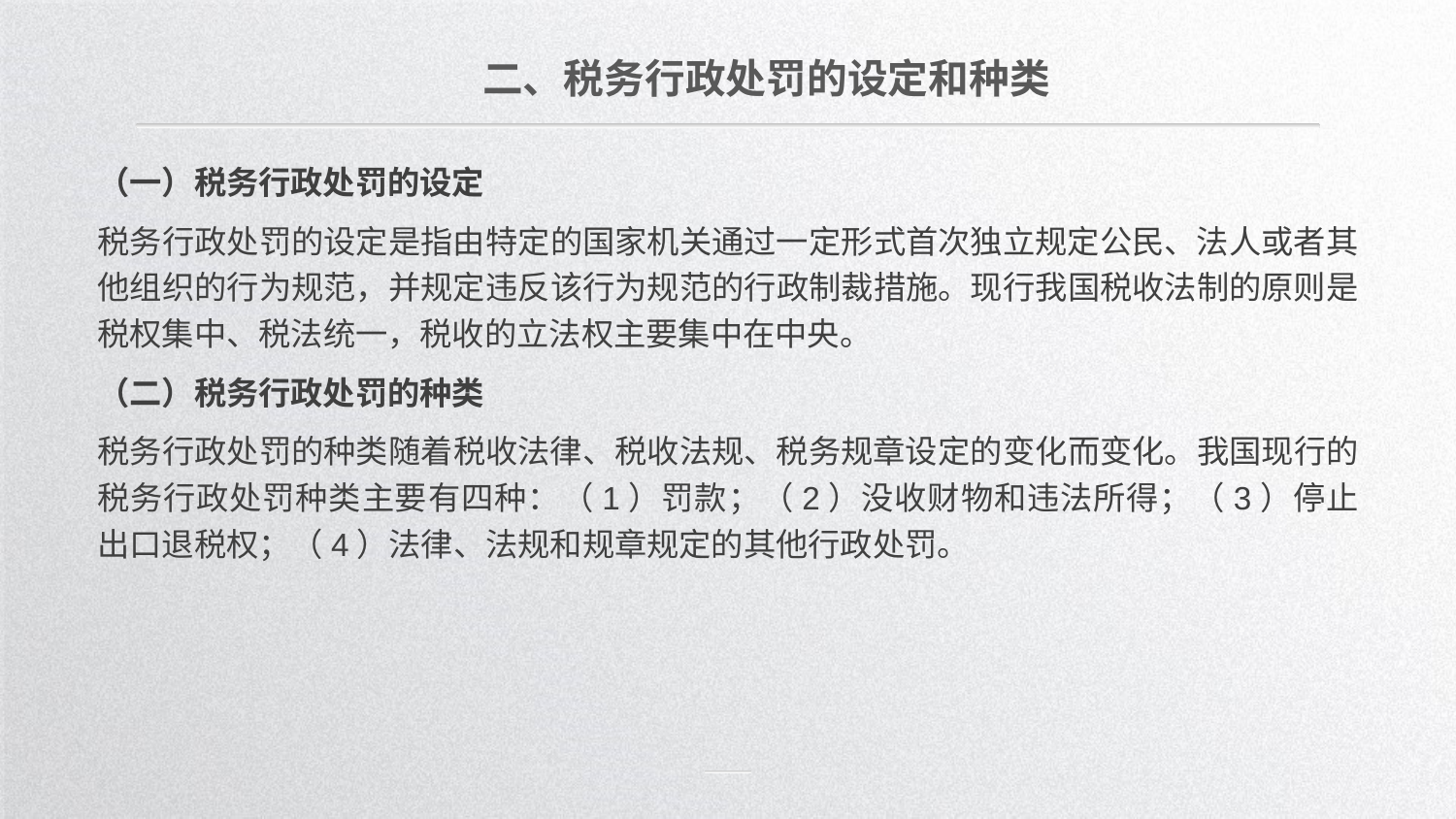

二、税务行政处罚的设定和种类
（一）税务行政处罚的设定
税务行政处罚的设定是指由特定的国家机关通过一定形式首次独立规定公民、法人或者其他组织的行为规范，并规定违反该行为规范的行政制裁措施。现行我国税收法制的原则是税权集中、税法统一，税收的立法权主要集中在中央。
（二）税务行政处罚的种类
税务行政处罚的种类随着税收法律、税收法规、税务规章设定的变化而变化。我国现行的税务行政处罚种类主要有四种：（1）罚款；（2）没收财物和违法所得；（3）停止出口退税权；（4）法律、法规和规章规定的其他行政处罚。